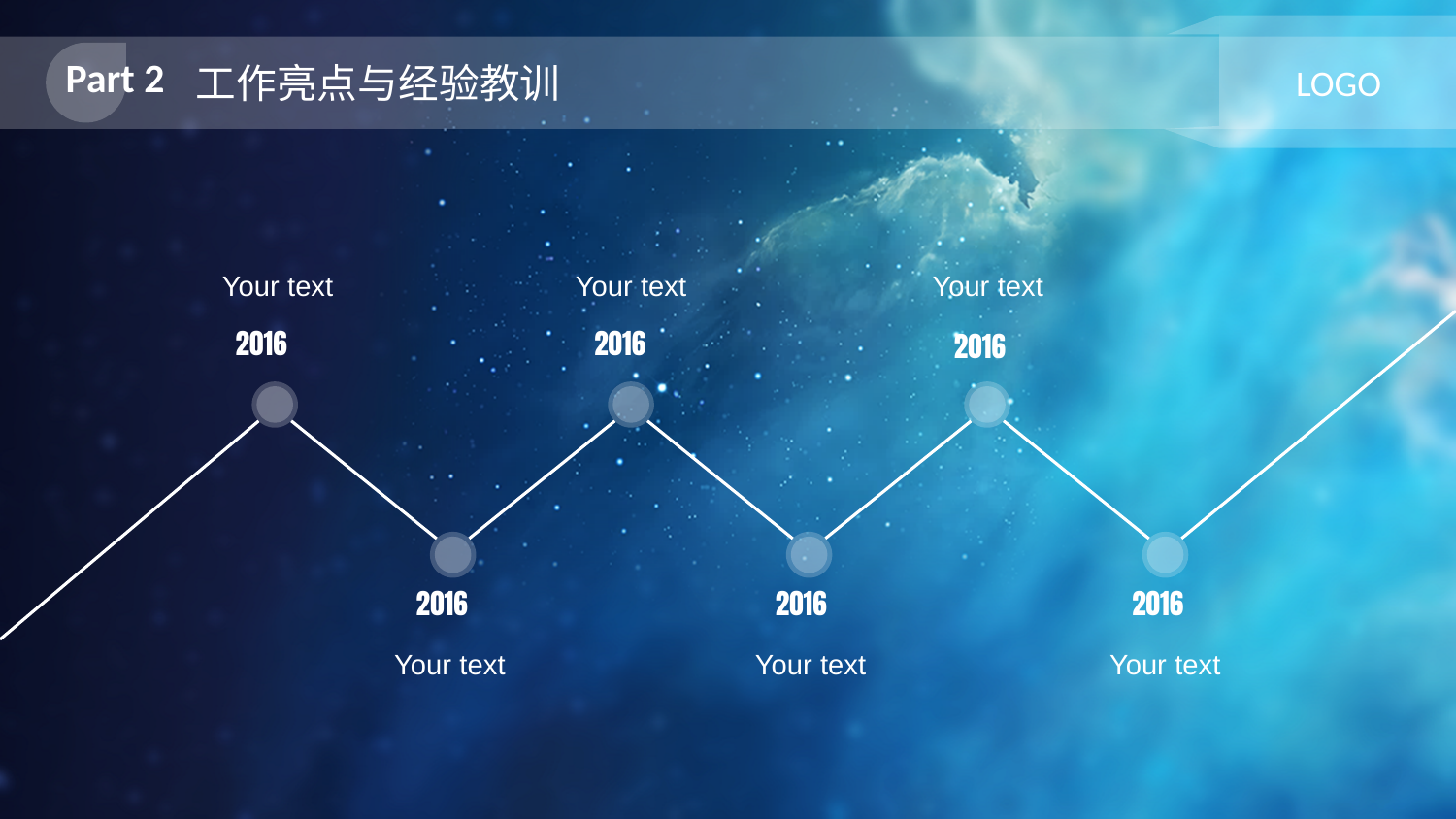

Part 2
工作亮点与经验教训
LOGO
Your text
2016
Your text
2016
Your text
2016

2016
Your text
2016
Your text
2016
Your text